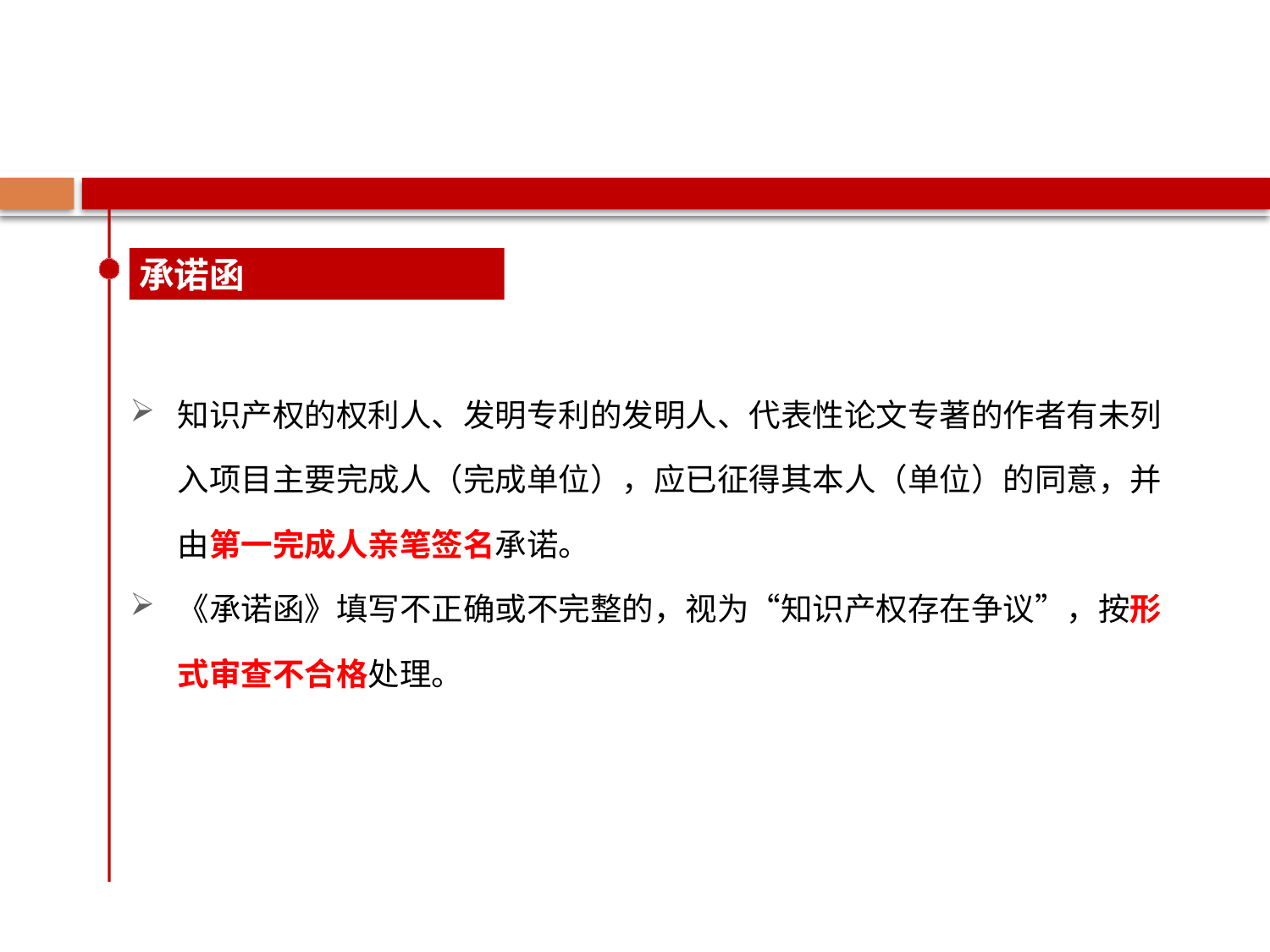

承诺函

知识产权的权利人、发明专利的发明人、代表性论文专著的作者有未列入项目主要完成人（完成单位），应已征得其本人（单位）的同意，并由第一完成人亲笔签名承诺。
《承诺函》填写不正确或不完整的，视为“知识产权存在争议”，按形式审查不合格处理。